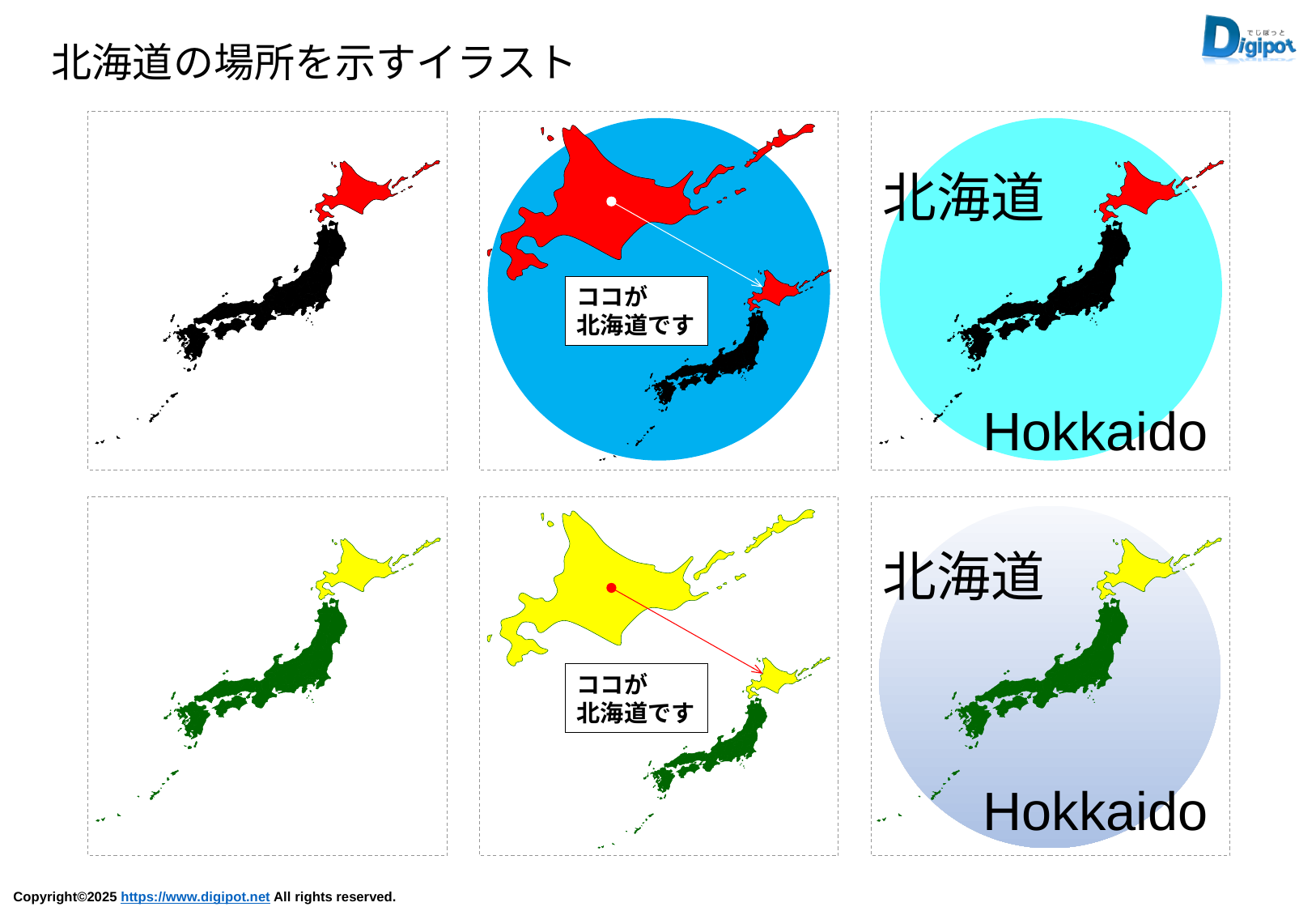

北海道の場所を示すイラスト

ココが
北海道です

北海道

Hokkaido

北海道

Hokkaido

ココが
北海道です